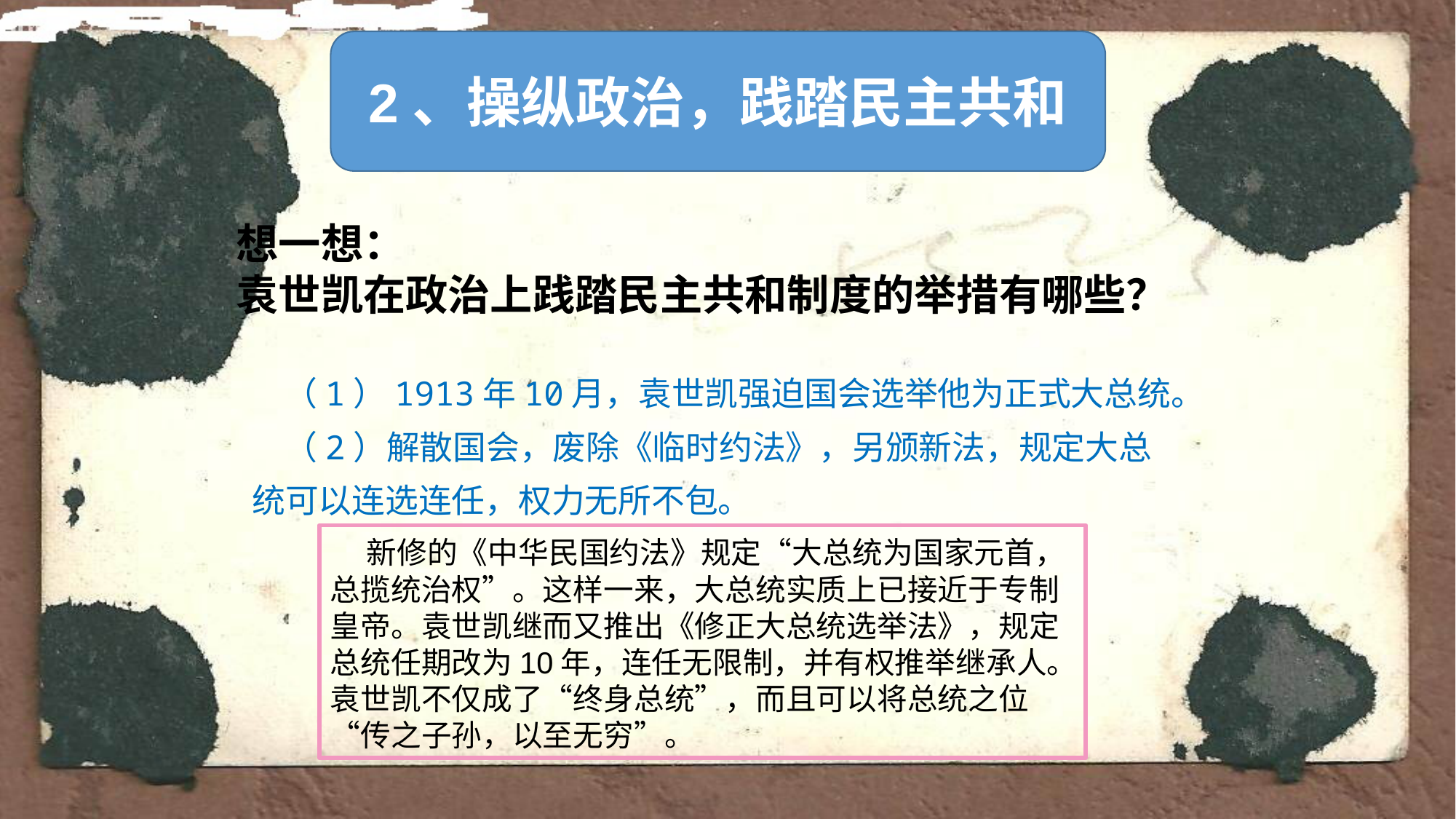

2、操纵政治，践踏民主共和
想一想：
袁世凯在政治上践踏民主共和制度的举措有哪些？
（1）1913年10月，袁世凯强迫国会选举他为正式大总统。
（2）解散国会，废除《临时约法》，另颁新法，规定大总统可以连选连任，权力无所不包。
    新修的《中华民国约法》规定“大总统为国家元首，总揽统治权”。这样一来，大总统实质上已接近于专制皇帝。袁世凯继而又推出《修正大总统选举法》，规定总统任期改为10年，连任无限制，并有权推举继承人。袁世凯不仅成了“终身总统”，而且可以将总统之位“传之子孙，以至无穷”。